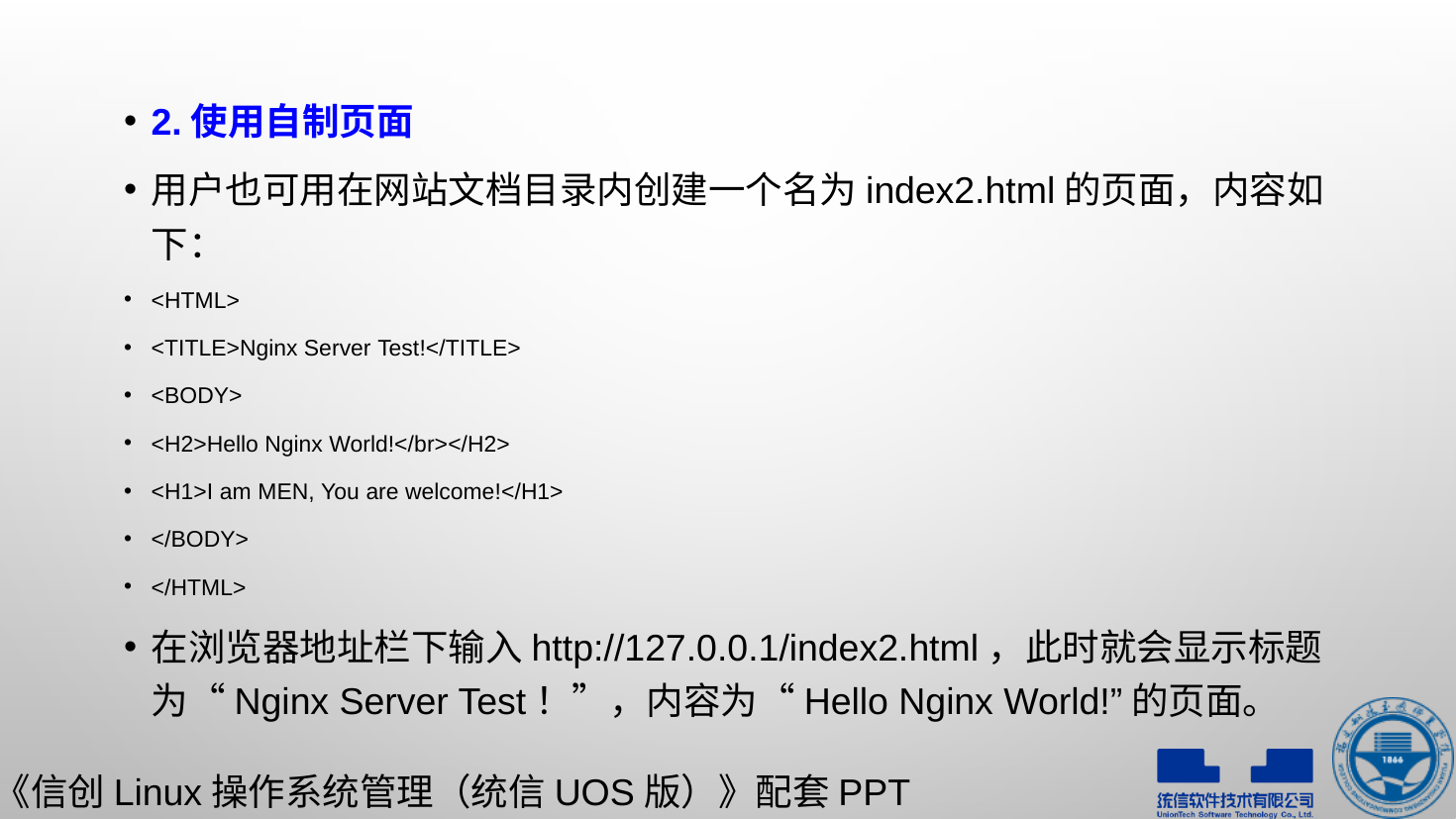

2.使用自制页面
用户也可用在网站文档目录内创建一个名为index2.html的页面，内容如下：
<HTML>
<TITLE>Nginx Server Test!</TITLE>
<BODY>
<H2>Hello Nginx World!</br></H2>
<H1>I am MEN, You are welcome!</H1>
</BODY>
</HTML>
在浏览器地址栏下输入http://127.0.0.1/index2.html，此时就会显示标题为“Nginx Server Test！”，内容为“Hello Nginx World!”的页面。